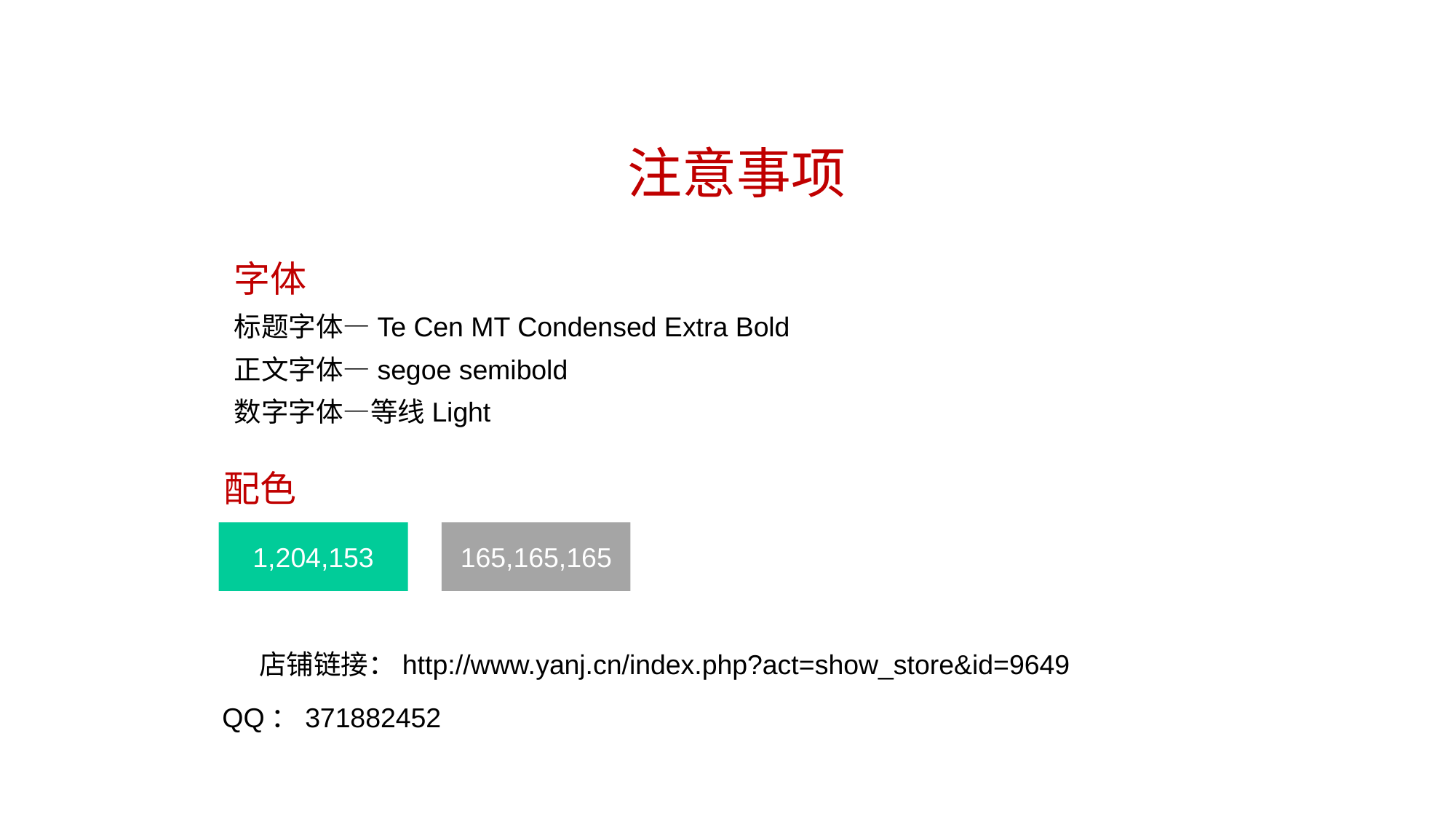

注意事项
字体
标题字体—Te Cen MT Condensed Extra Bold
正文字体—segoe semibold
数字字体—等线Light
配色
1,204,153
165,165,165
店铺链接：http://www.yanj.cn/index.php?act=show_store&id=9649
QQ：371882452